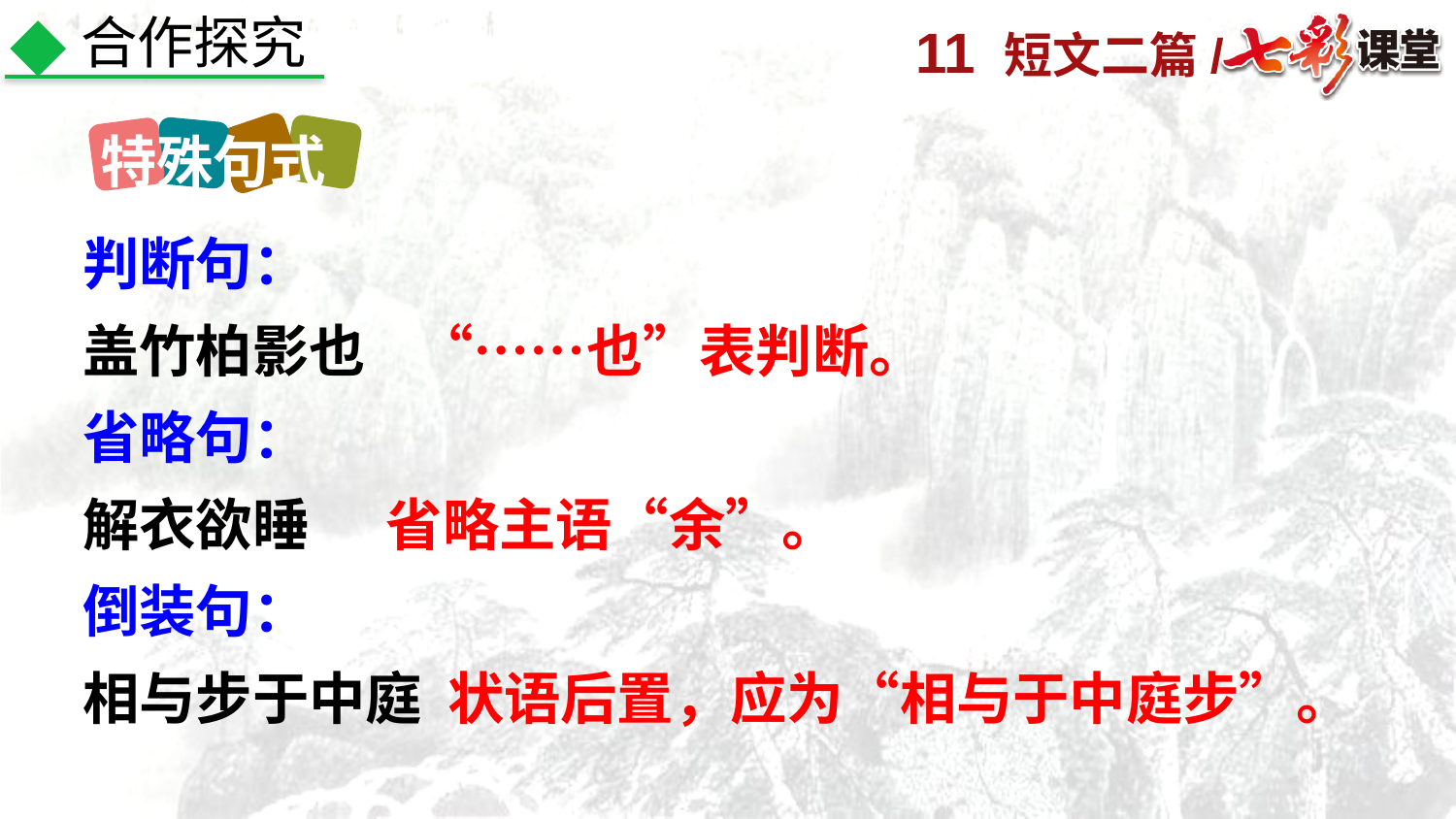

合作探究

特殊句式

判断句：
盖竹柏影也    “……也”表判断。
省略句：
解衣欲睡      省略主语“余”。
倒装句：
相与步于中庭  状语后置，应为“相与于中庭步”。